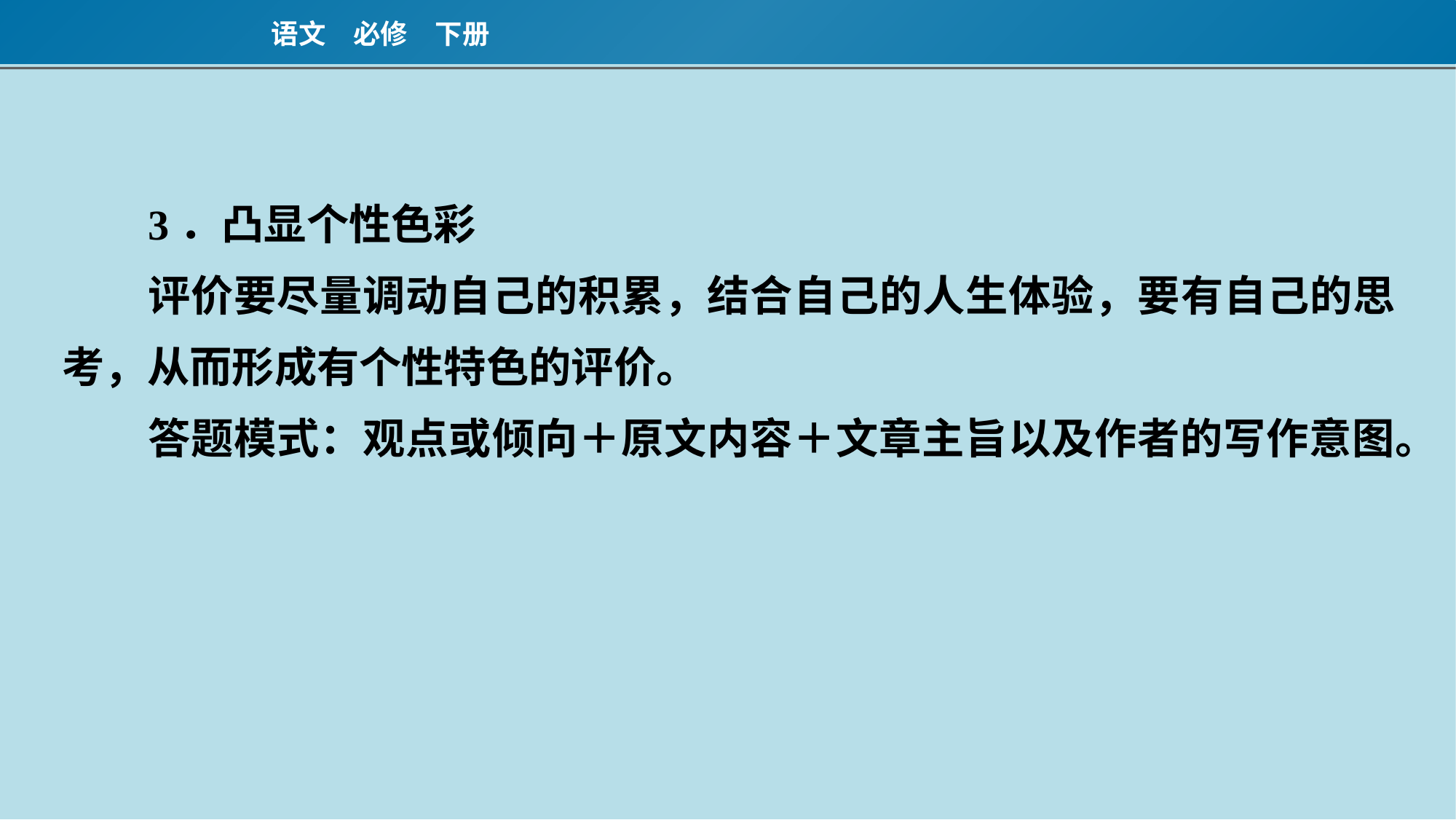

3．凸显个性色彩
评价要尽量调动自己的积累，结合自己的人生体验，要有自己的思考，从而形成有个性特色的评价。
答题模式：观点或倾向＋原文内容＋文章主旨以及作者的写作意图。